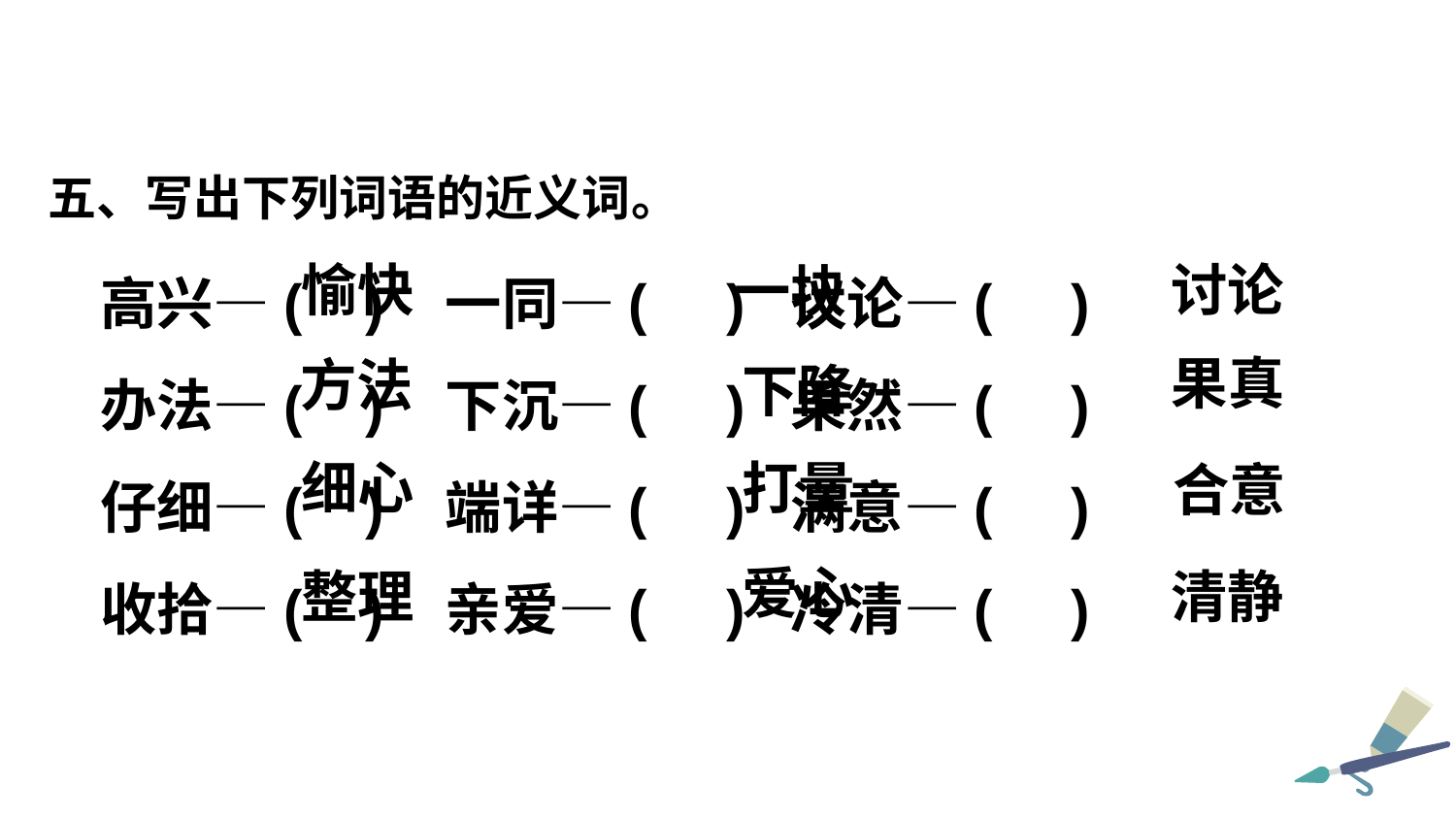

五、写出下列词语的近义词。
高兴—(    )   一同—(     )  议论—(     )
办法—(    )   下沉—(     )  果然—(     )
仔细—(    )   端详—(     )  满意—(     )
收拾—(    )   亲爱—(     )  冷清—(     )
愉快
讨论
一块
果真
方法
下降
细心
打量
合意
爱心
整理
清静